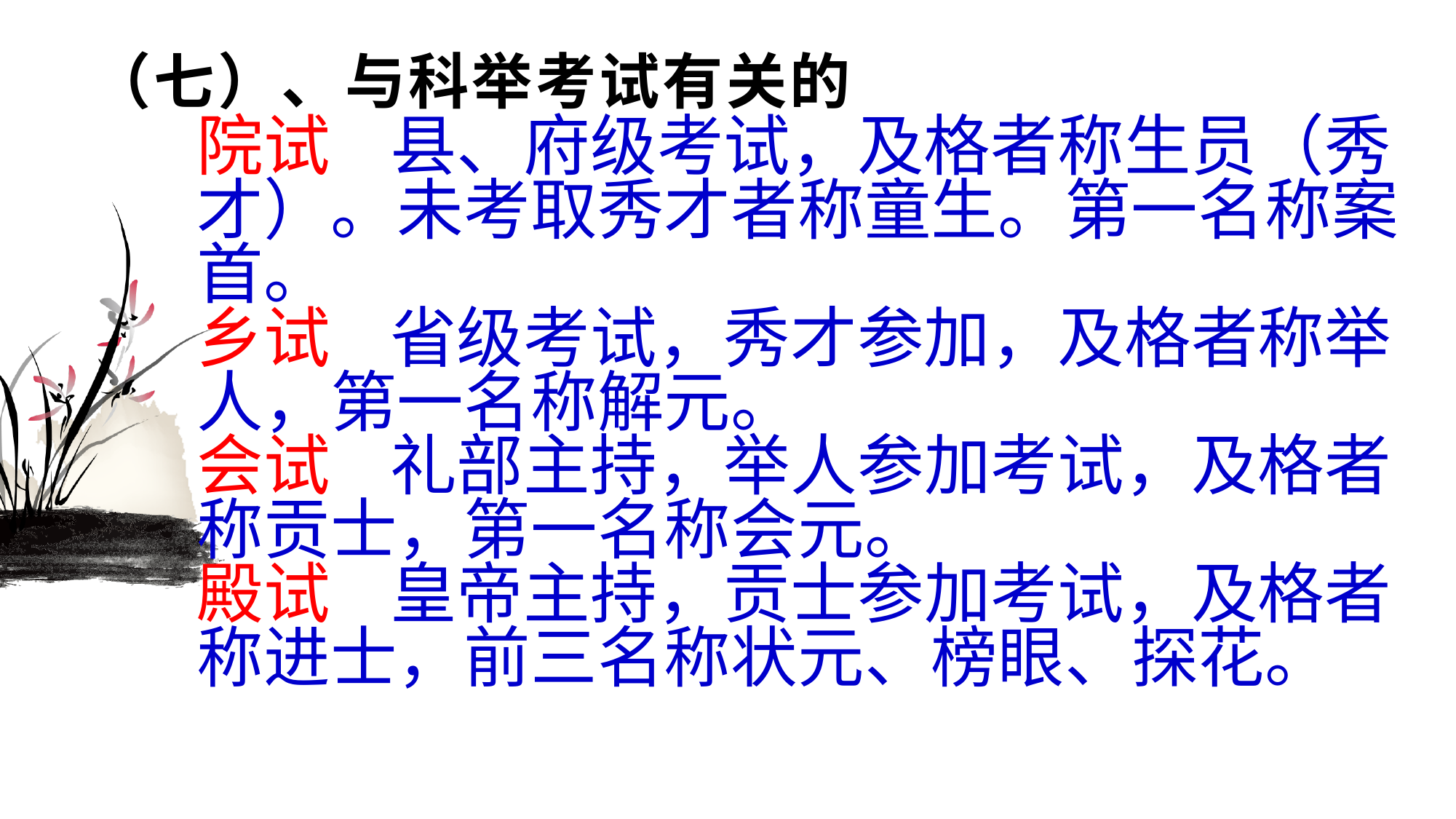

# （七）、与科举考试有关的
院试    县、府级考试，及格者称生员（秀才）。未考取秀才者称童生。第一名称案首。
乡试    省级考试，秀才参加，及格者称举人，第一名称解元。
会试    礼部主持，举人参加考试，及格者称贡士，第一名称会元。
殿试    皇帝主持，贡士参加考试，及格者称进士，前三名称状元、榜眼、探花。